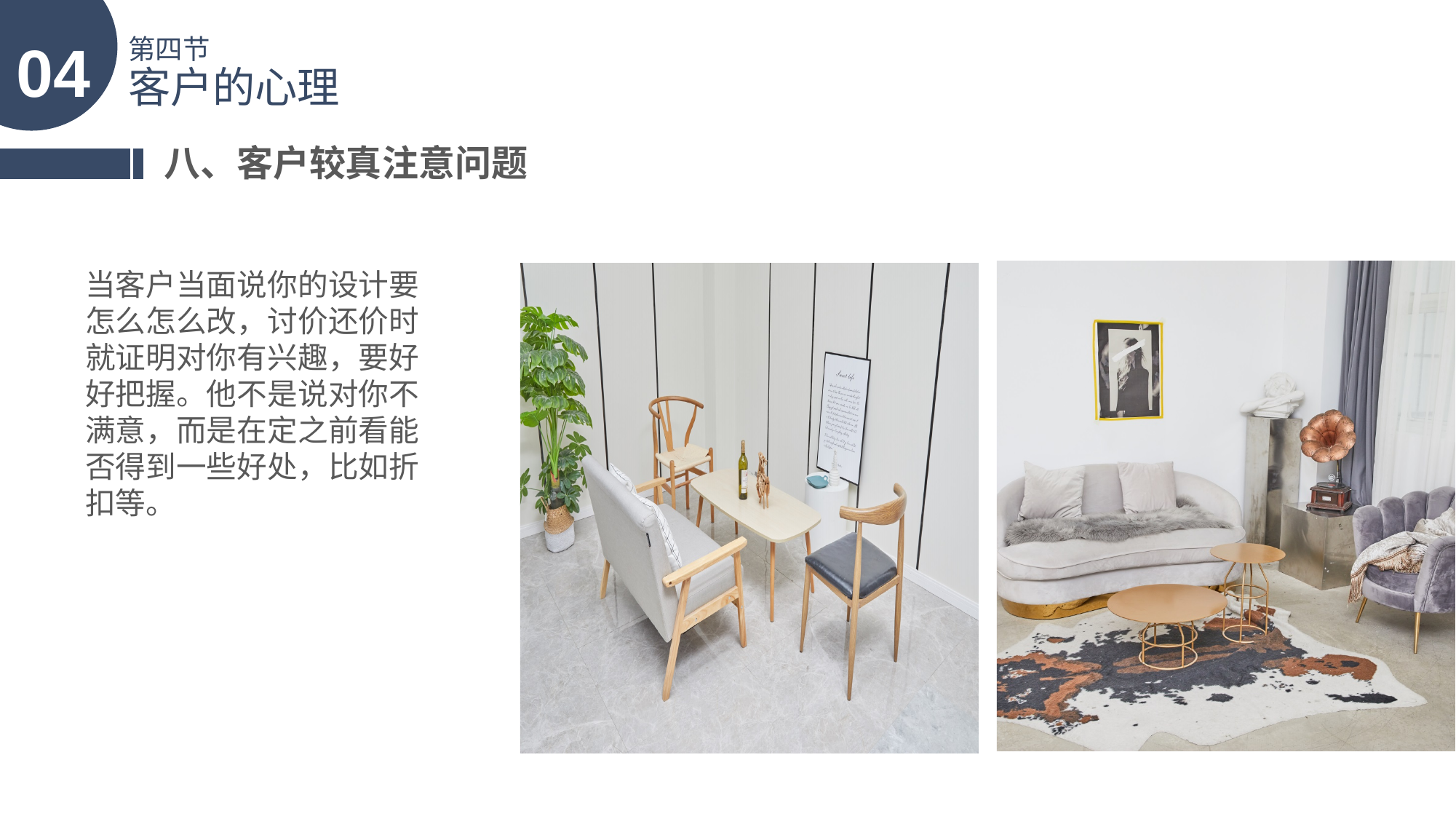

04
第四节
客户的心理
八、客户较真注意问题
当客户当面说你的设计要怎么怎么改，讨价还价时就证明对你有兴趣，要好好把握。他不是说对你不满意，而是在定之前看能否得到一些好处，比如折扣等。